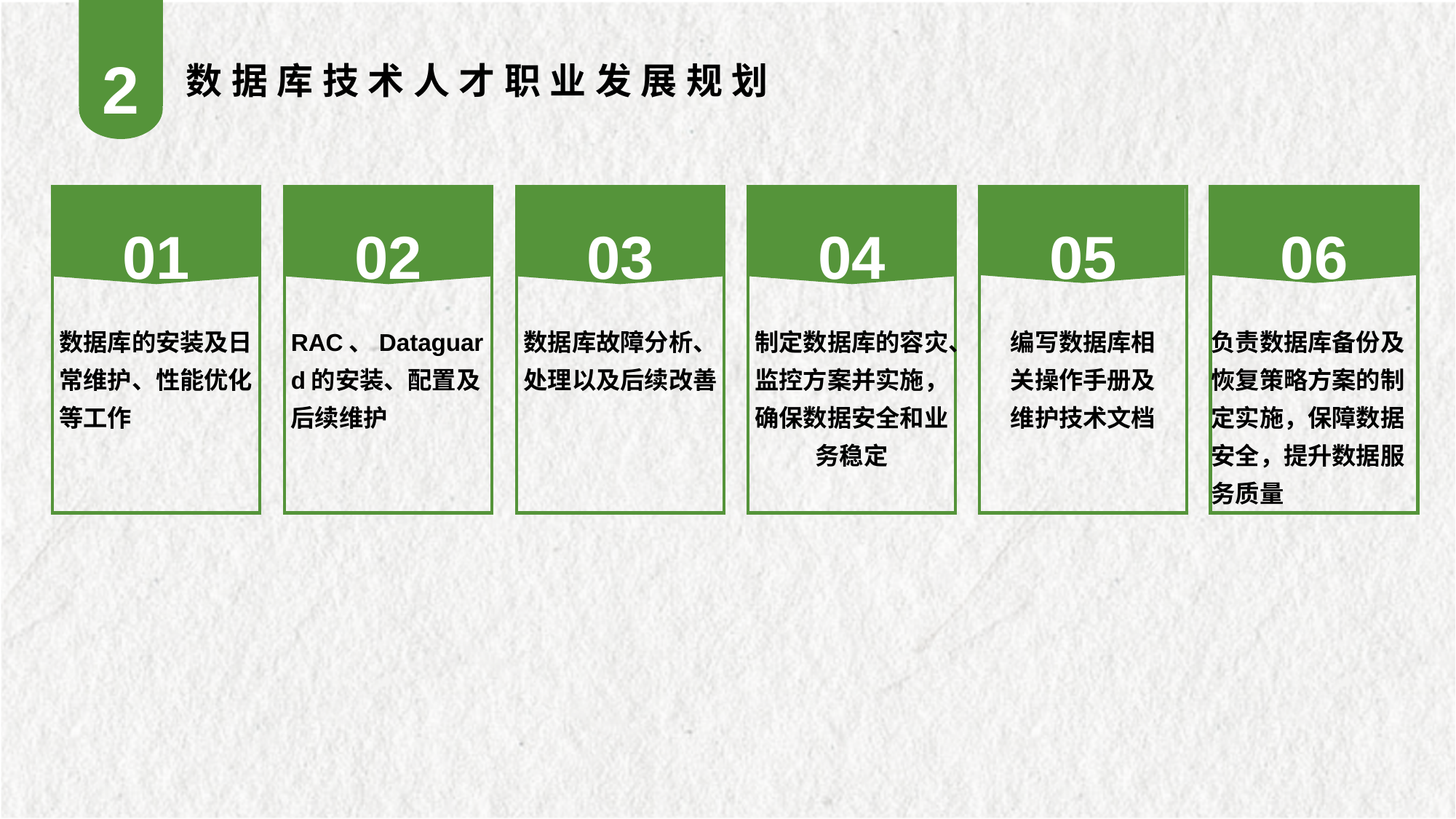

2
数据库技术人才职业发展规划

01
02
03
04
05
06
数据库的安装及日常维护、性能优化等工作
RAC、Dataguard的安装、配置及后续维护
数据库故障分析、处理以及后续改善
制定数据库的容灾、监控方案并实施，确保数据安全和业务稳定
编写数据库相关操作手册及维护技术文档
负责数据库备份及恢复策略方案的制定实施，保障数据安全，提升数据服务质量